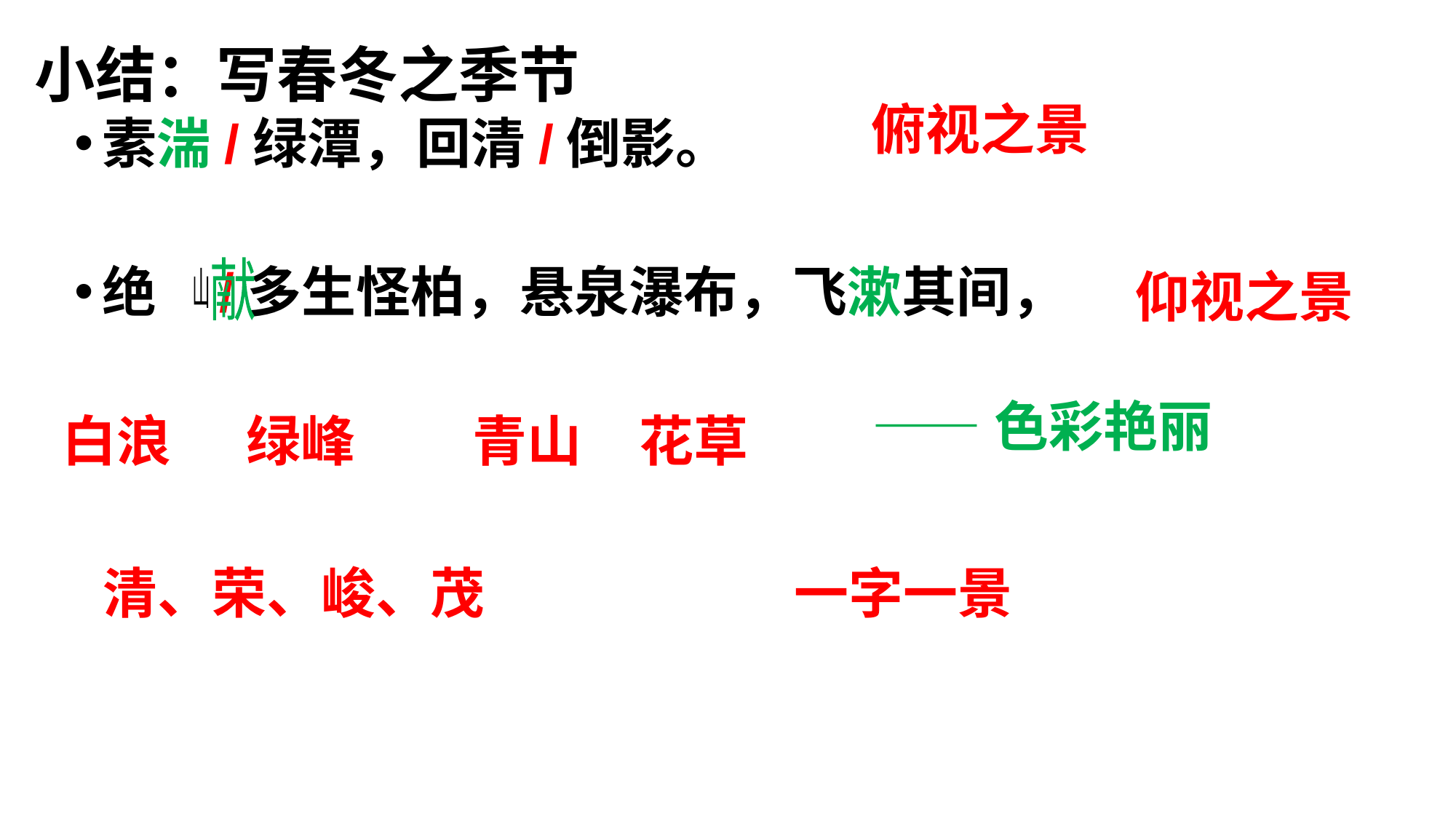

# 小结：写春冬之季节
  俯视之景
素湍/绿潭，回清/倒影。

绝    /多生怪柏，悬泉瀑布，飞漱其间，
献
山
  仰视之景
 ——色彩艳丽
  白浪
  绿峰
  青山
  花草
  清、荣、峻、茂
  一字一景